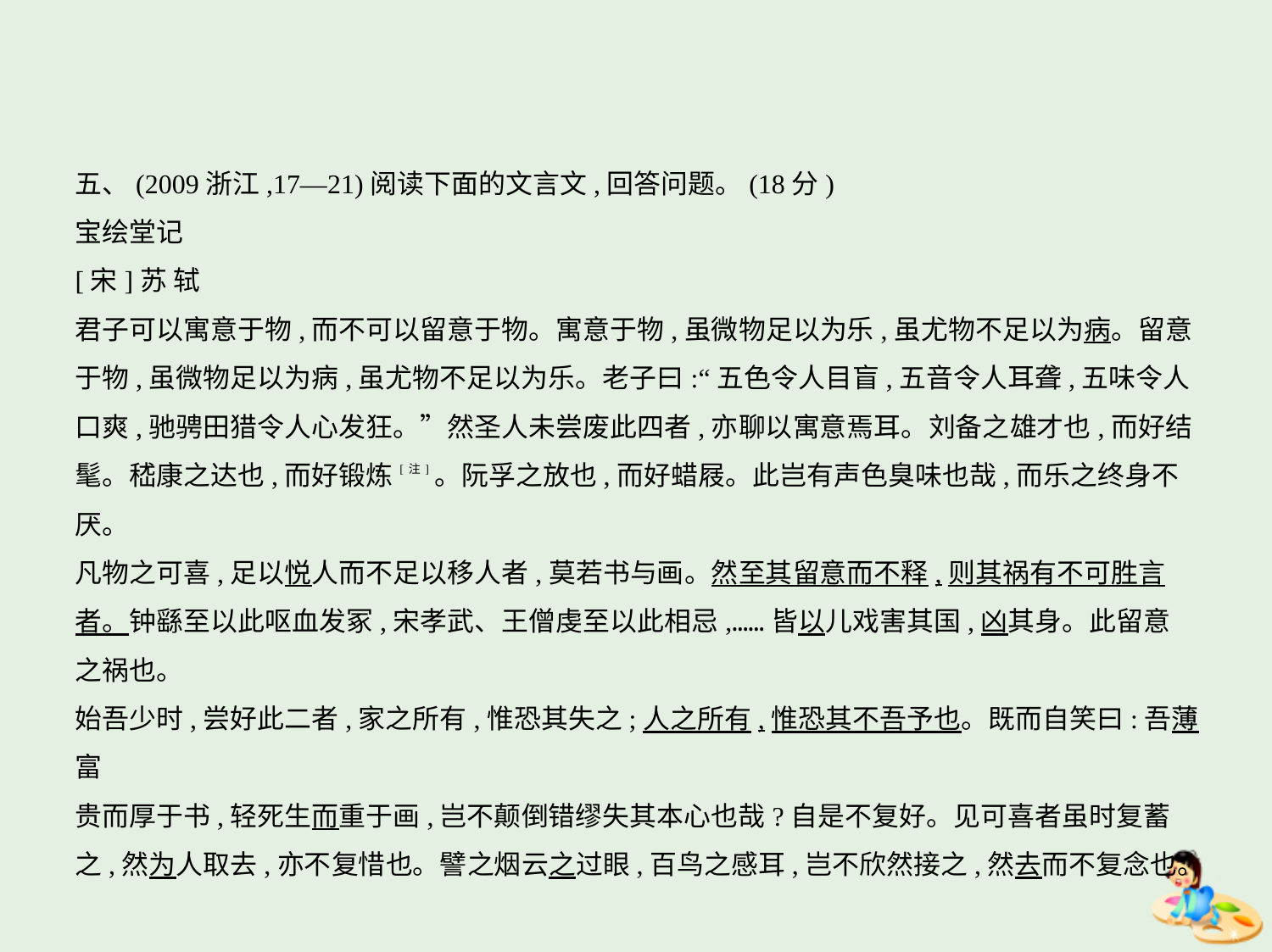

五、(2009浙江,17—21)阅读下面的文言文,回答问题。(18分)
宝绘堂记
[宋]苏 轼
君子可以寓意于物,而不可以留意于物。寓意于物,虽微物足以为乐,虽尤物不足以为病。留意
于物,虽微物足以为病,虽尤物不足以为乐。老子曰:“五色令人目盲,五音令人耳聋,五味令人
口爽,驰骋田猎令人心发狂。”然圣人未尝废此四者,亦聊以寓意焉耳。刘备之雄才也,而好结
髦。嵇康之达也,而好锻炼[注]。阮孚之放也,而好蜡屐。此岂有声色臭味也哉,而乐之终身不厌。
凡物之可喜,足以悦人而不足以移人者,莫若书与画。然至其留意而不释,则其祸有不可胜言
者。钟繇至以此呕血发冢,宋孝武、王僧虔至以此相忌,……皆以儿戏害其国,凶其身。此留意
之祸也。
始吾少时,尝好此二者,家之所有,惟恐其失之;人之所有,惟恐其不吾予也。既而自笑曰:吾薄富
贵而厚于书,轻死生而重于画,岂不颠倒错缪失其本心也哉?自是不复好。见可喜者虽时复蓄
之,然为人取去,亦不复惜也。譬之烟云之过眼,百鸟之感耳,岂不欣然接之,然去而不复念也。